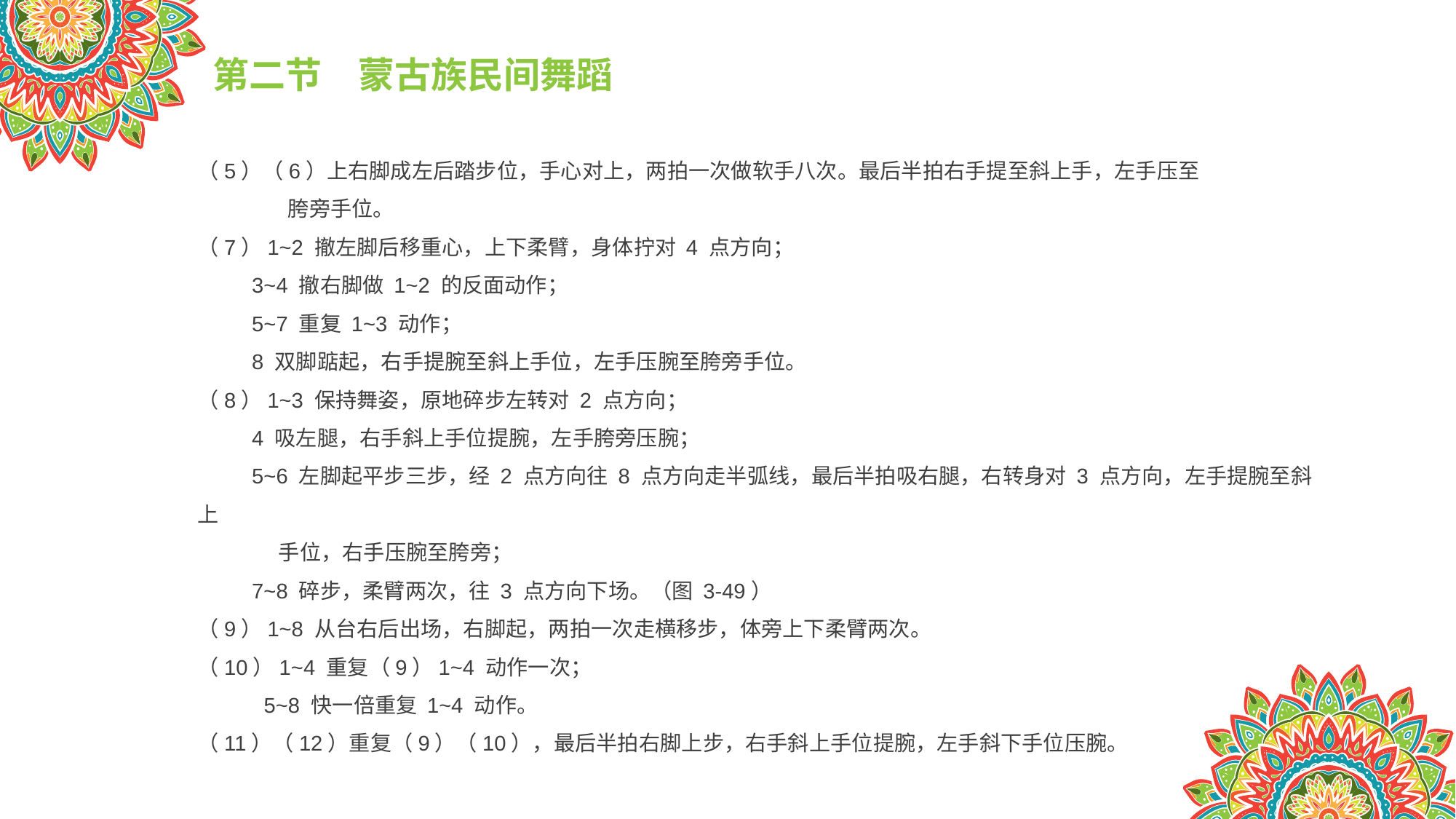

第二节　蒙古族民间舞蹈
（5）（6）上右脚成左后踏步位，手心对上，两拍一次做软手八次。最后半拍右手提至斜上手，左手压至
                  胯旁手位。
（7）1~2 撤左脚后移重心，上下柔臂，身体拧对 4 点方向；
         3~4 撤右脚做 1~2 的反面动作；
         5~7 重复 1~3 动作；
         8 双脚踮起，右手提腕至斜上手位，左手压腕至胯旁手位。
（8）1~3 保持舞姿，原地碎步左转对 2 点方向；
         4 吸左腿，右手斜上手位提腕，左手胯旁压腕；
         5~6 左脚起平步三步，经 2 点方向往 8 点方向走半弧线，最后半拍吸右腿，右转身对 3 点方向，左手提腕至斜上
                手位，右手压腕至胯旁；
         7~8 碎步，柔臂两次，往 3 点方向下场。（图 3-49）
（9）1~8 从台右后出场，右脚起，两拍一次走横移步，体旁上下柔臂两次。
（10）1~4 重复（9）1~4 动作一次；
           5~8 快一倍重复 1~4 动作。
（11）（12）重复（9）（10），最后半拍右脚上步，右手斜上手位提腕，左手斜下手位压腕。